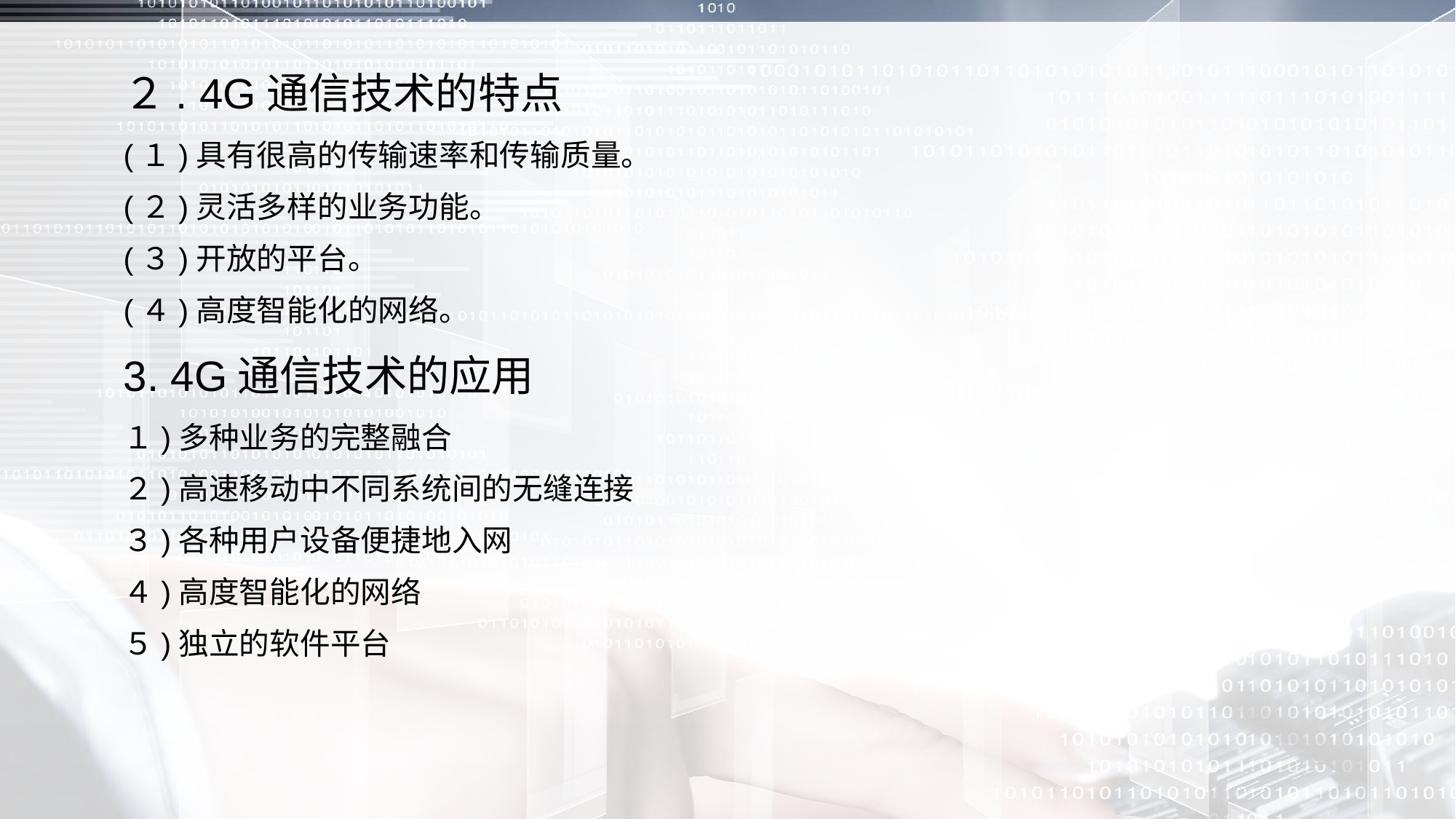

２. 4G通信技术的特点
(１)具有很高的传输速率和传输质量。
(２)灵活多样的业务功能。
(３)开放的平台。
(４)高度智能化的网络。
3. 4G通信技术的应用
１)多种业务的完整融合
２)高速移动中不同系统间的无缝连接
３)各种用户设备便捷地入网
４)高度智能化的网络
５)独立的软件平台